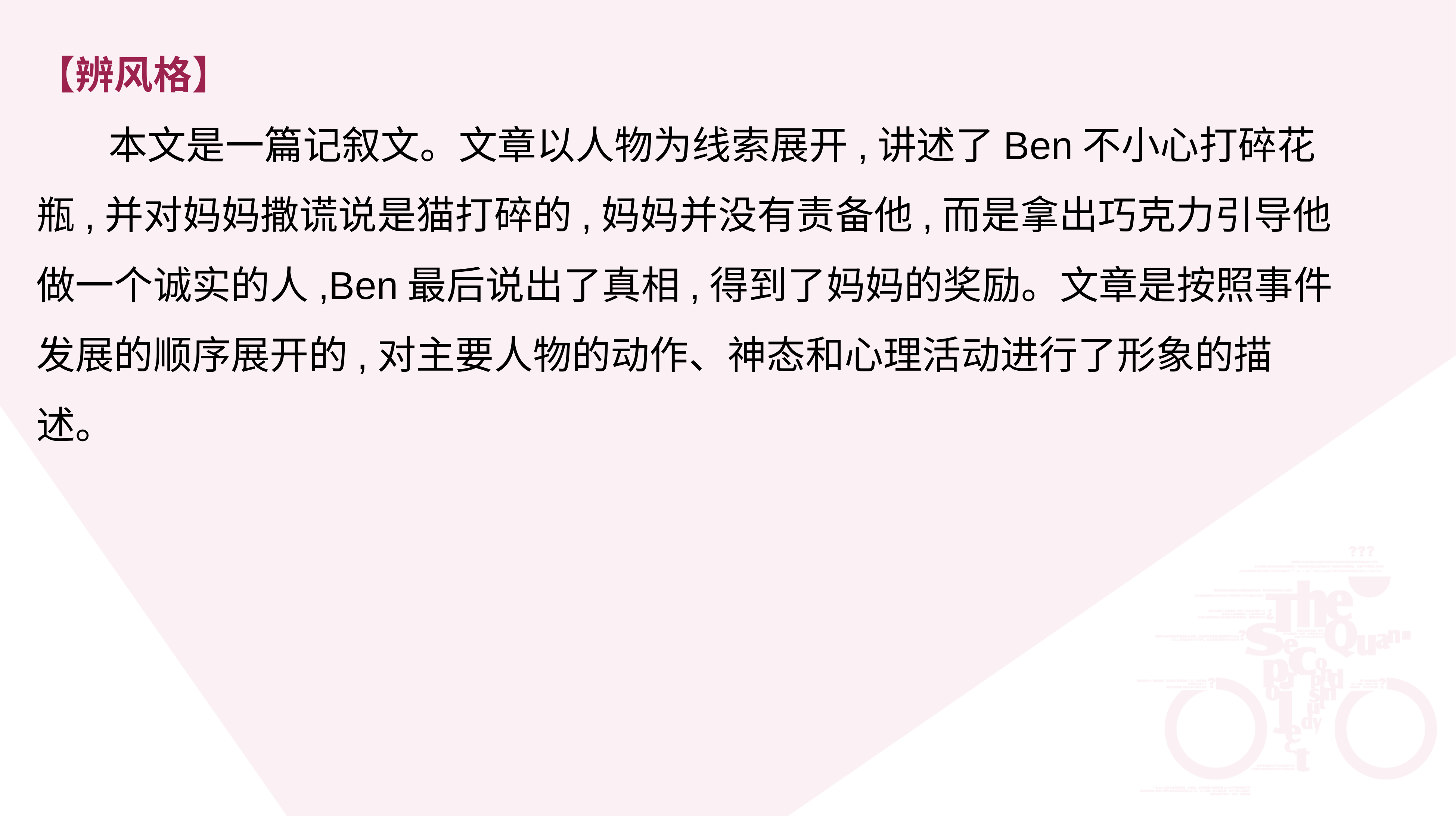

【辨风格】
    本文是一篇记叙文。文章以人物为线索展开,讲述了Ben不小心打碎花瓶,并对妈妈撒谎说是猫打碎的,妈妈并没有责备他,而是拿出巧克力引导他做一个诚实的人,Ben最后说出了真相,得到了妈妈的奖励。文章是按照事件发展的顺序展开的,对主要人物的动作、神态和心理活动进行了形象的描述。